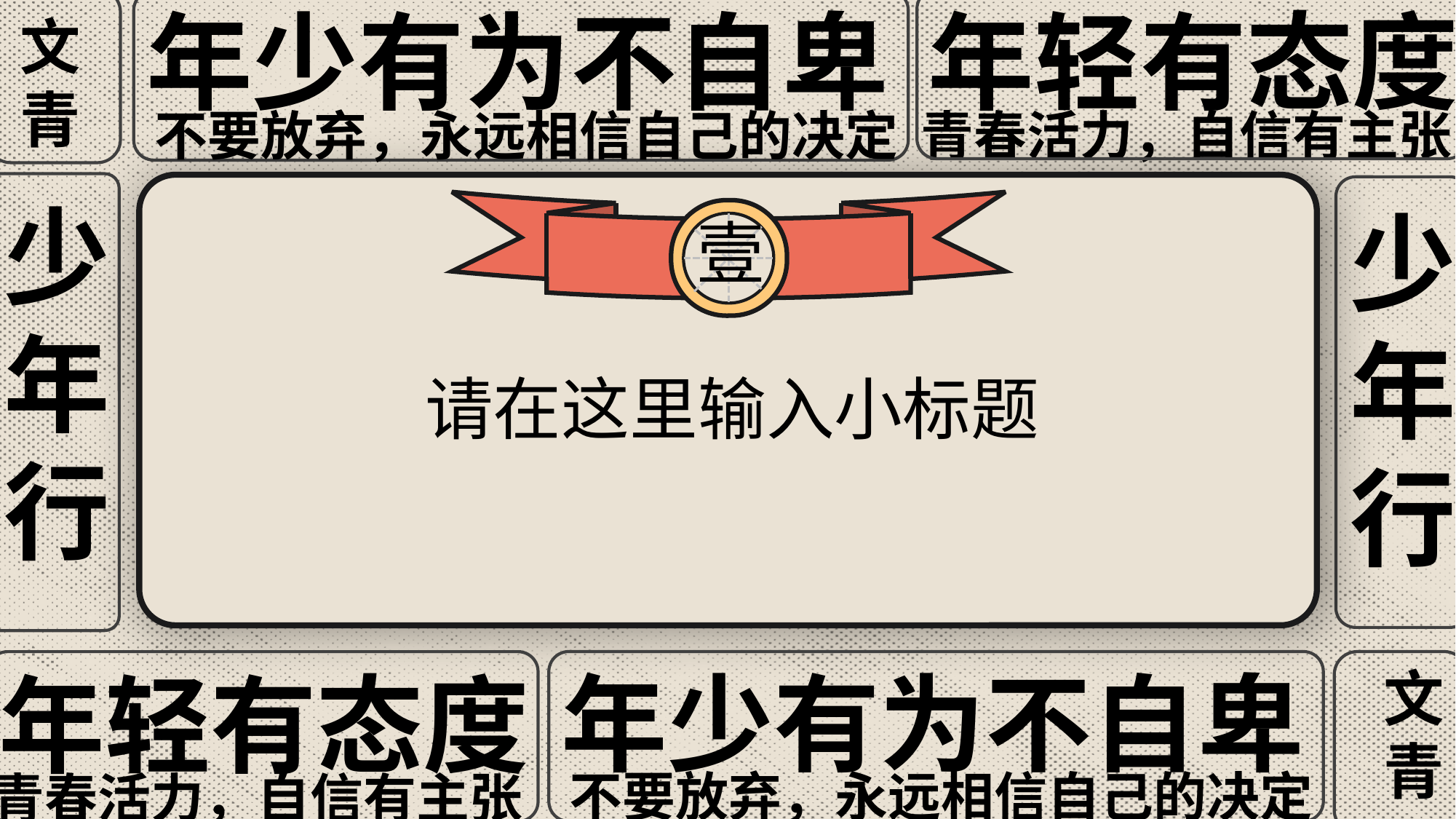

年少有为不自卑
年轻有态度
不要放弃，永远相信自己的决定
青春活力，自信有主张
文
青

少
年
行

壹
少
年
行
请在这里输入小标题

年少有为不自卑
不要放弃，永远相信自己的决定

年轻有态度
青春活力，自信有主张
文
青